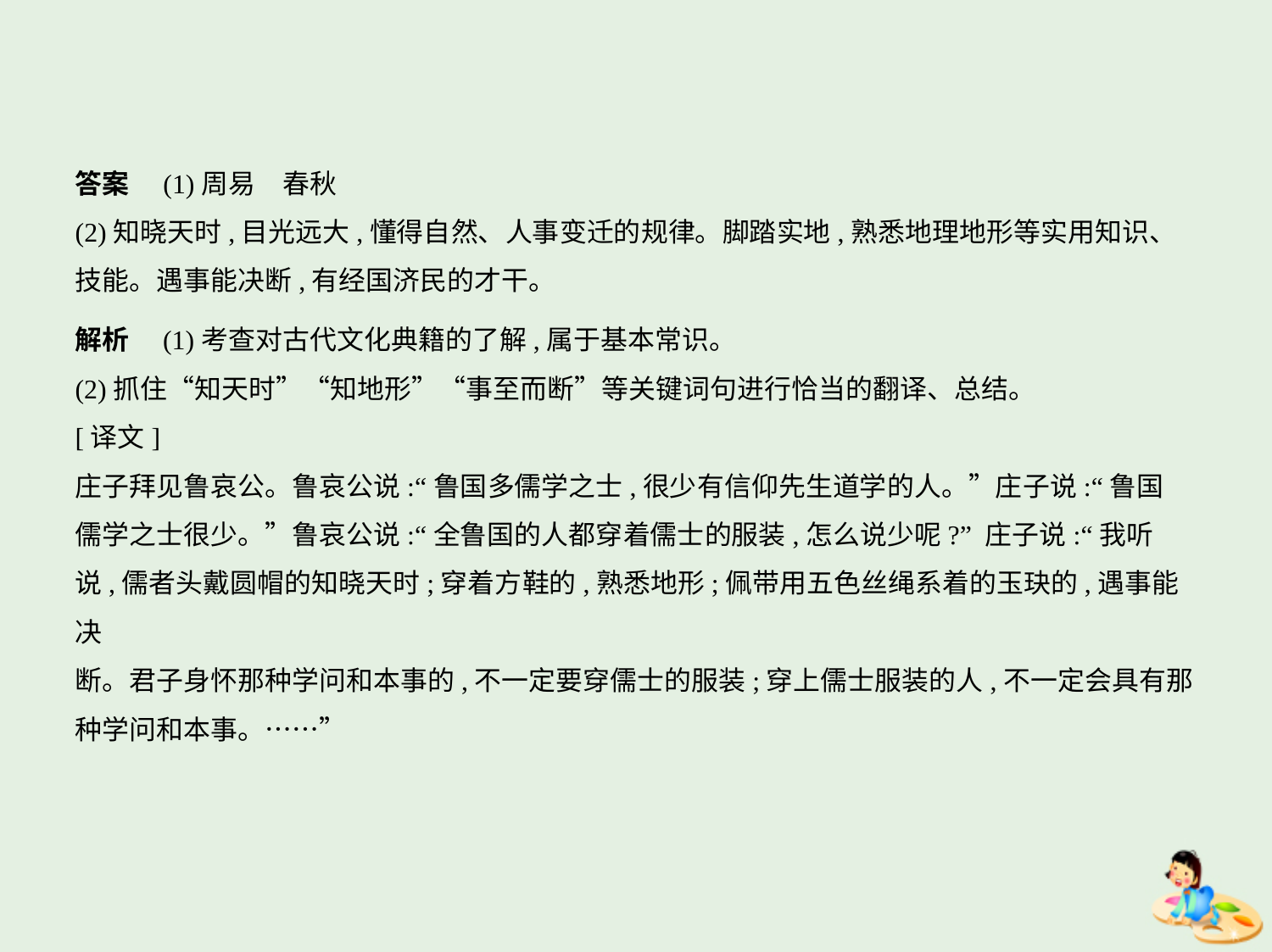

答案　(1)周易　春秋
(2)知晓天时,目光远大,懂得自然、人事变迁的规律。脚踏实地,熟悉地理地形等实用知识、
技能。遇事能决断,有经国济民的才干。
解析　(1)考查对古代文化典籍的了解,属于基本常识。
(2)抓住“知天时”“知地形”“事至而断”等关键词句进行恰当的翻译、总结。
[译文]
庄子拜见鲁哀公。鲁哀公说:“鲁国多儒学之士,很少有信仰先生道学的人。”庄子说:“鲁国
儒学之士很少。”鲁哀公说:“全鲁国的人都穿着儒士的服装,怎么说少呢?” 庄子说:“我听
说,儒者头戴圆帽的知晓天时;穿着方鞋的,熟悉地形;佩带用五色丝绳系着的玉玦的,遇事能决
断。君子身怀那种学问和本事的,不一定要穿儒士的服装;穿上儒士服装的人,不一定会具有那
种学问和本事。……”